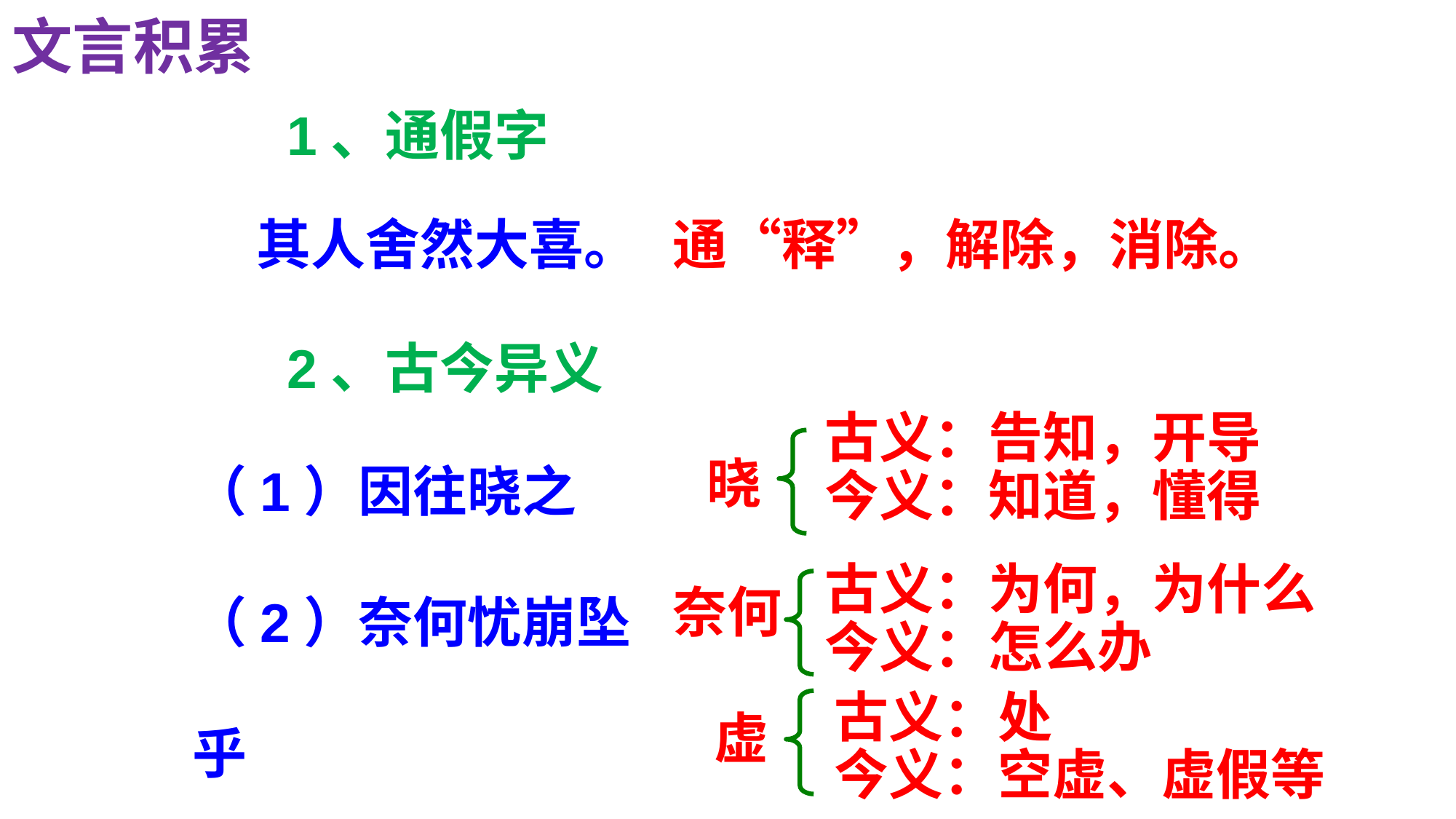

文言积累
1、通假字
其人舍然大喜。
通“释”，解除，消除。
2、古今异义
（1）因往晓之
（2）奈何忧崩坠乎
（3）充塞四虚
古义：告知，开导
今义：知道，懂得

晓
古义：为何，为什么
今义：怎么办

奈何
古义：处
今义：空虚、虚假等

虚